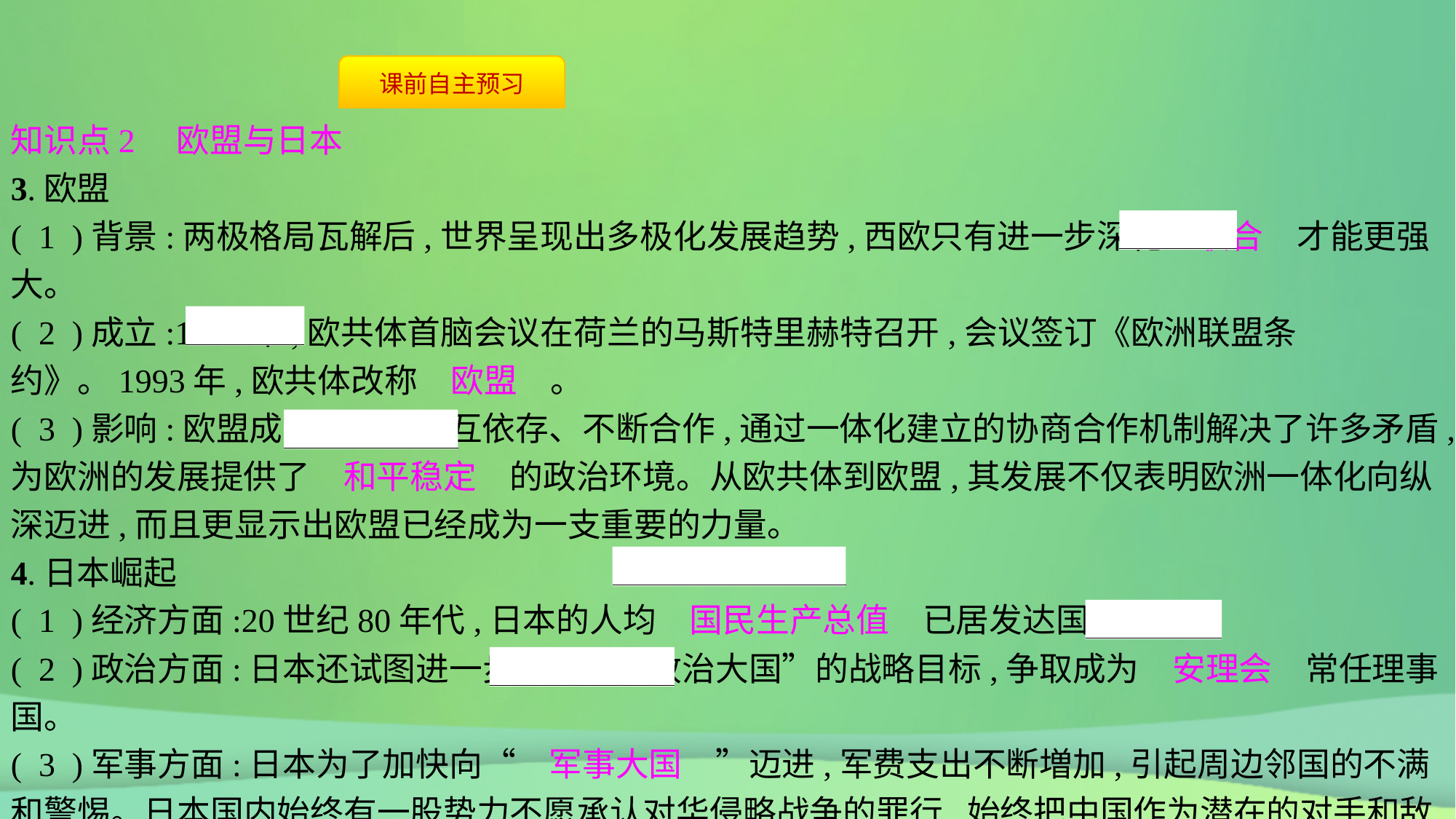

知识点2　欧盟与日本
3.欧盟
(  1  )背景:两极格局瓦解后,世界呈现出多极化发展趋势,西欧只有进一步深化　联合　才能更强大。
(  2  )成立:1991年,欧共体首脑会议在荷兰的马斯特里赫特召开,会议签订《欧洲联盟条约》。1993年,欧共体改称　欧盟　。
(  3  )影响:欧盟成员国之间相互依存、不断合作,通过一体化建立的协商合作机制解决了许多矛盾,为欧洲的发展提供了　和平稳定　的政治环境。从欧共体到欧盟,其发展不仅表明欧洲一体化向纵深迈进,而且更显示出欧盟已经成为一支重要的力量。
4.日本崛起
(  1  )经济方面:20世纪80年代,日本的人均　国民生产总值　已居发达国家前列。
(  2  )政治方面:日本还试图进一步推进其“政治大国”的战略目标,争取成为　安理会　常任理事国。
(  3  )军事方面:日本为了加快向“　军事大国　”迈进,军费支出不断増加,引起周边邻国的不满和警惕。日本国内始终有一股势力不愿承认对华侵略战争的罪行,始终把中国作为潜在的对手和敌人,力图获取日本在东亚的“正常”优势地位。